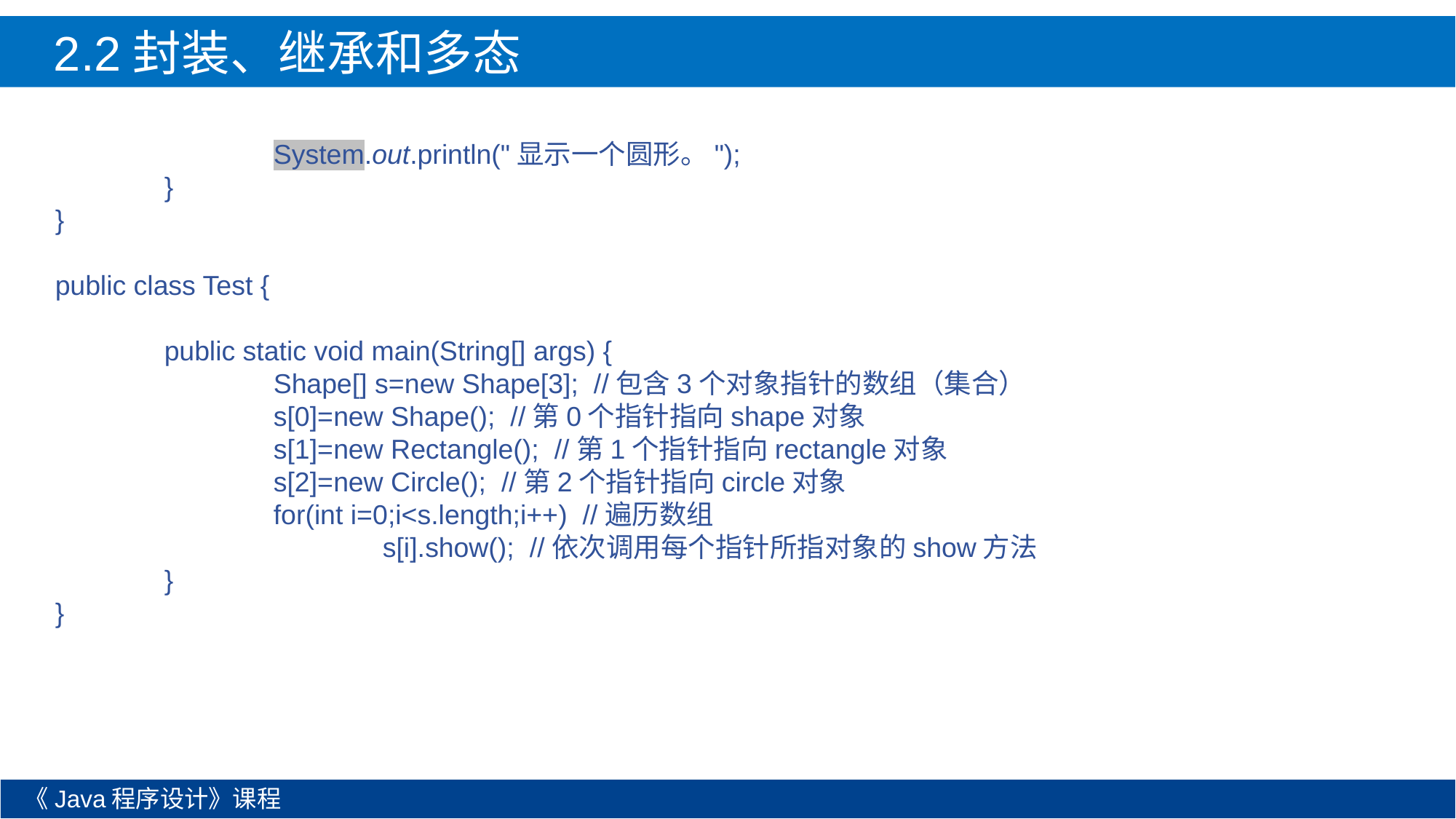

2.2封装、继承和多态
		System.out.println("显示一个圆形。");
	}
}

public class Test {

	public static void main(String[] args) {
		Shape[] s=new Shape[3];  //包含3个对象指针的数组（集合）
		s[0]=new Shape();  //第0个指针指向shape对象
		s[1]=new Rectangle();  //第1个指针指向rectangle对象
		s[2]=new Circle();  //第2个指针指向circle对象
		for(int i=0;i<s.length;i++)  //遍历数组
			s[i].show();  //依次调用每个指针所指对象的show方法
	}
}
《Java程序设计》课程